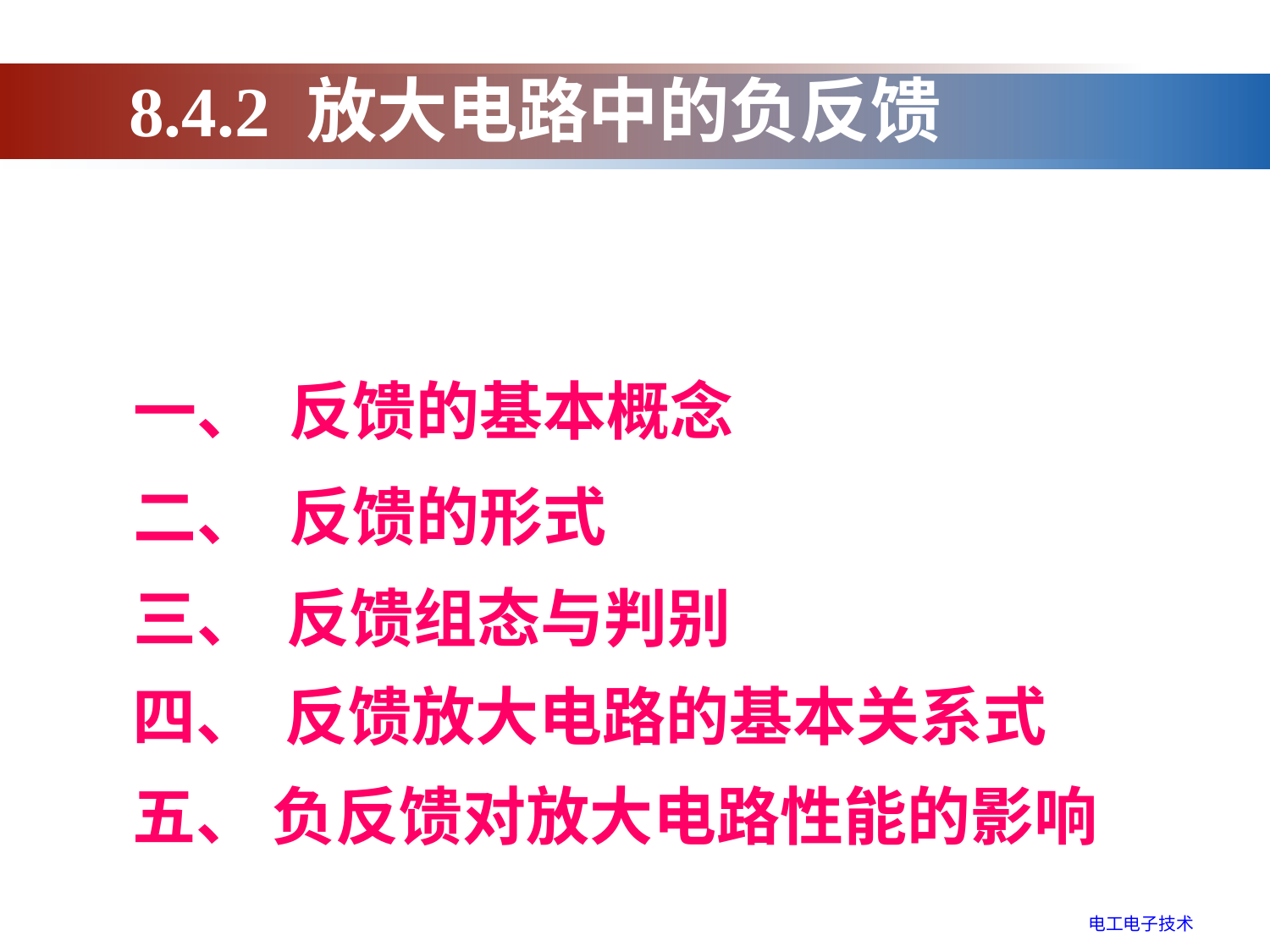

8.4.2 放大电路中的负反馈
一、  反馈的基本概念
二、  反馈的形式
三、  反馈组态与判别
四、  反馈放大电路的基本关系式
五、 负反馈对放大电路性能的影响
电工电子技术